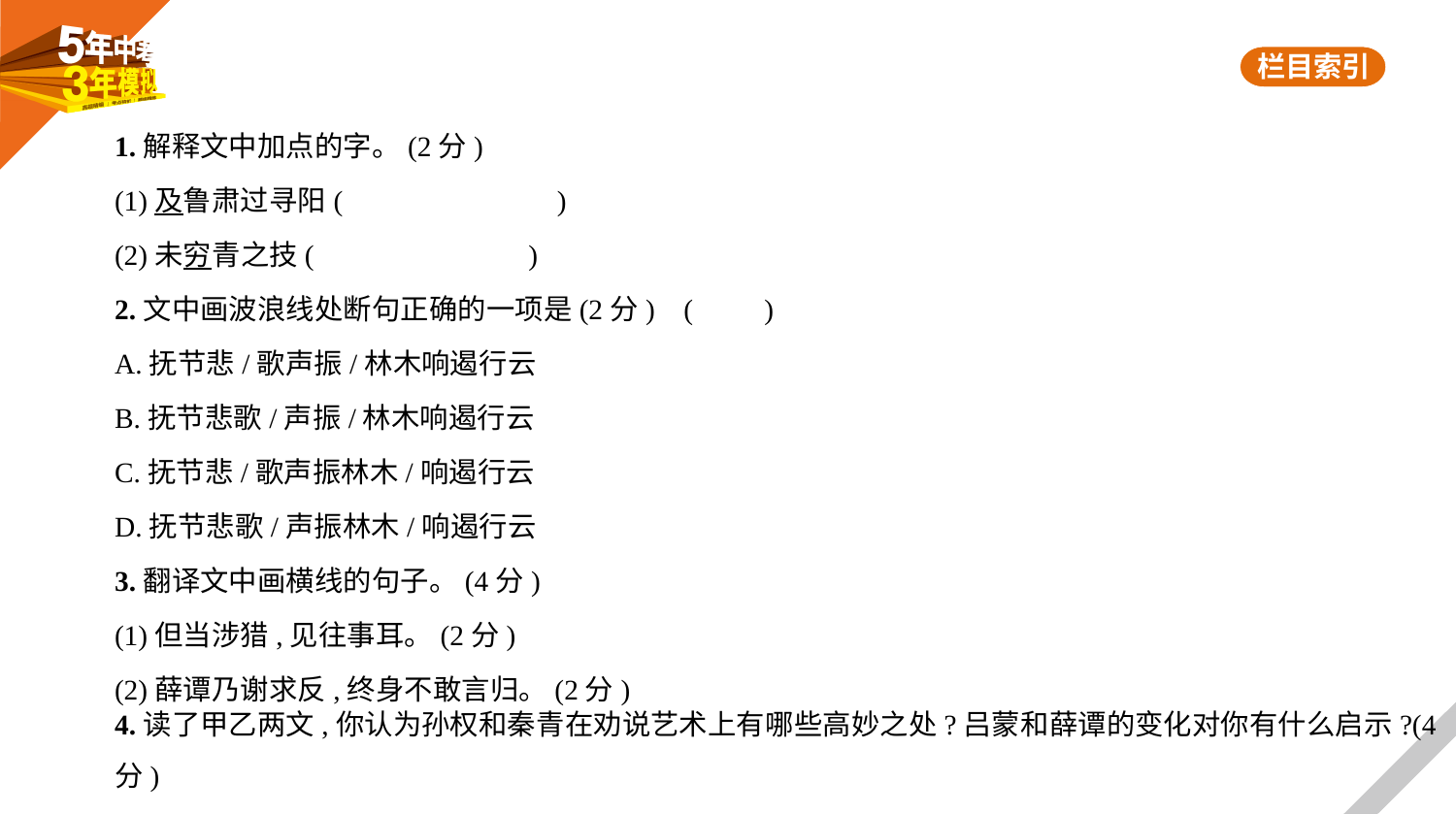

1.解释文中加点的字。(2分)
(1)及鲁肃过寻阳(　　　　　　　)
(2)未穷青之技(　　　　　　　)
2.文中画波浪线处断句正确的一项是(2分) (　　)
A.抚节悲/歌声振/林木响遏行云
B.抚节悲歌/声振/林木响遏行云
C.抚节悲/歌声振林木/响遏行云
D.抚节悲歌/声振林木/响遏行云
3.翻译文中画横线的句子。(4分)
(1)但当涉猎,见往事耳。(2分)
(2)薛谭乃谢求反,终身不敢言归。(2分)
4.读了甲乙两文,你认为孙权和秦青在劝说艺术上有哪些高妙之处?吕蒙和薛谭的变化对你有什么启示?(4
分)